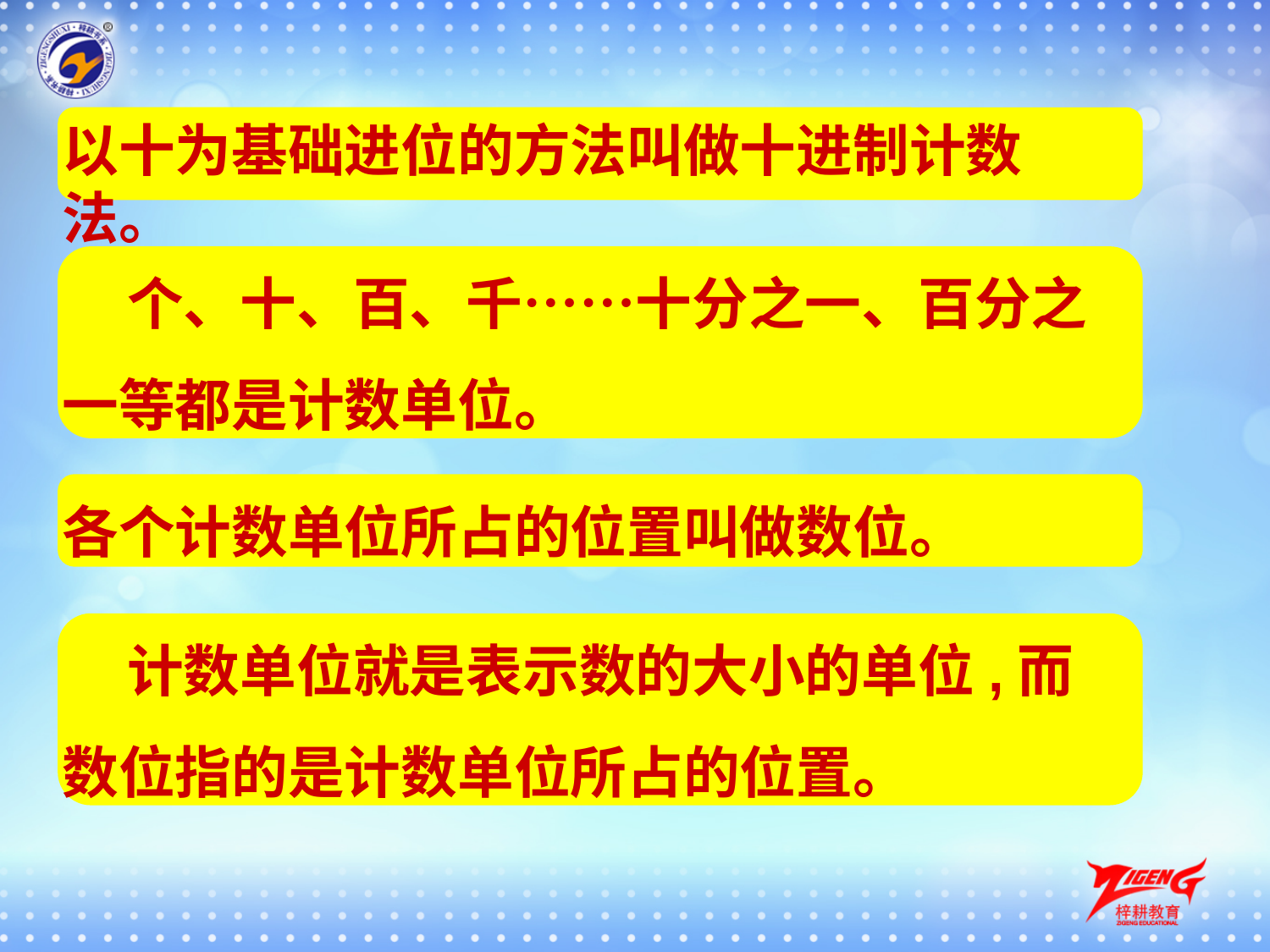

以十为基础进位的方法叫做十进制计数法。

    个、十、百、千……十分之一、百分之一等都是计数单位。

各个计数单位所占的位置叫做数位。

    计数单位就是表示数的大小的单位,而数位指的是计数单位所占的位置。